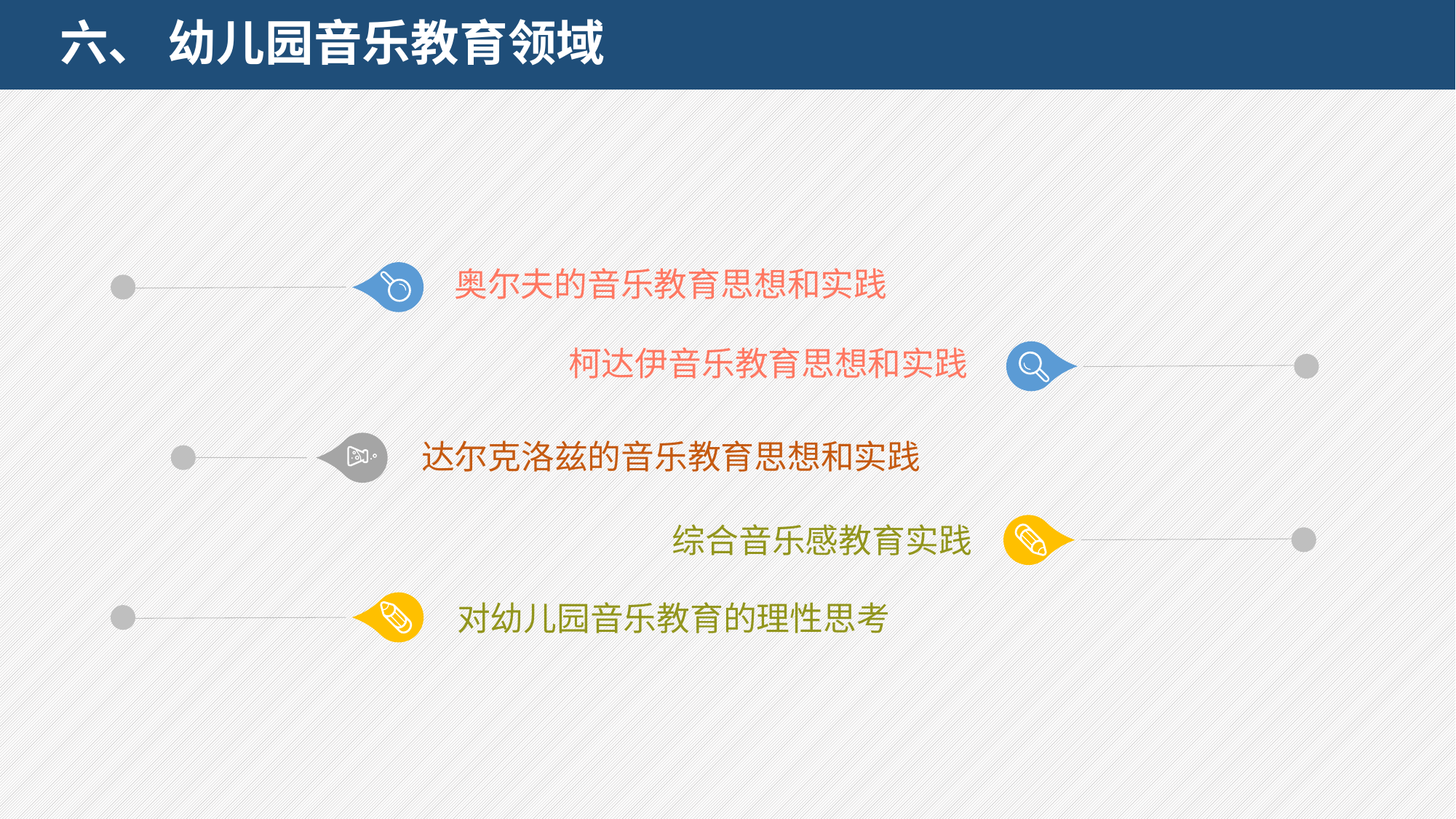

# 六、 幼儿园音乐教育领域

奥尔夫的音乐教育思想和实践
柯达伊音乐教育思想和实践

达尔克洛兹的音乐教育思想和实践

综合音乐感教育实践
 对幼儿园音乐教育的理性思考